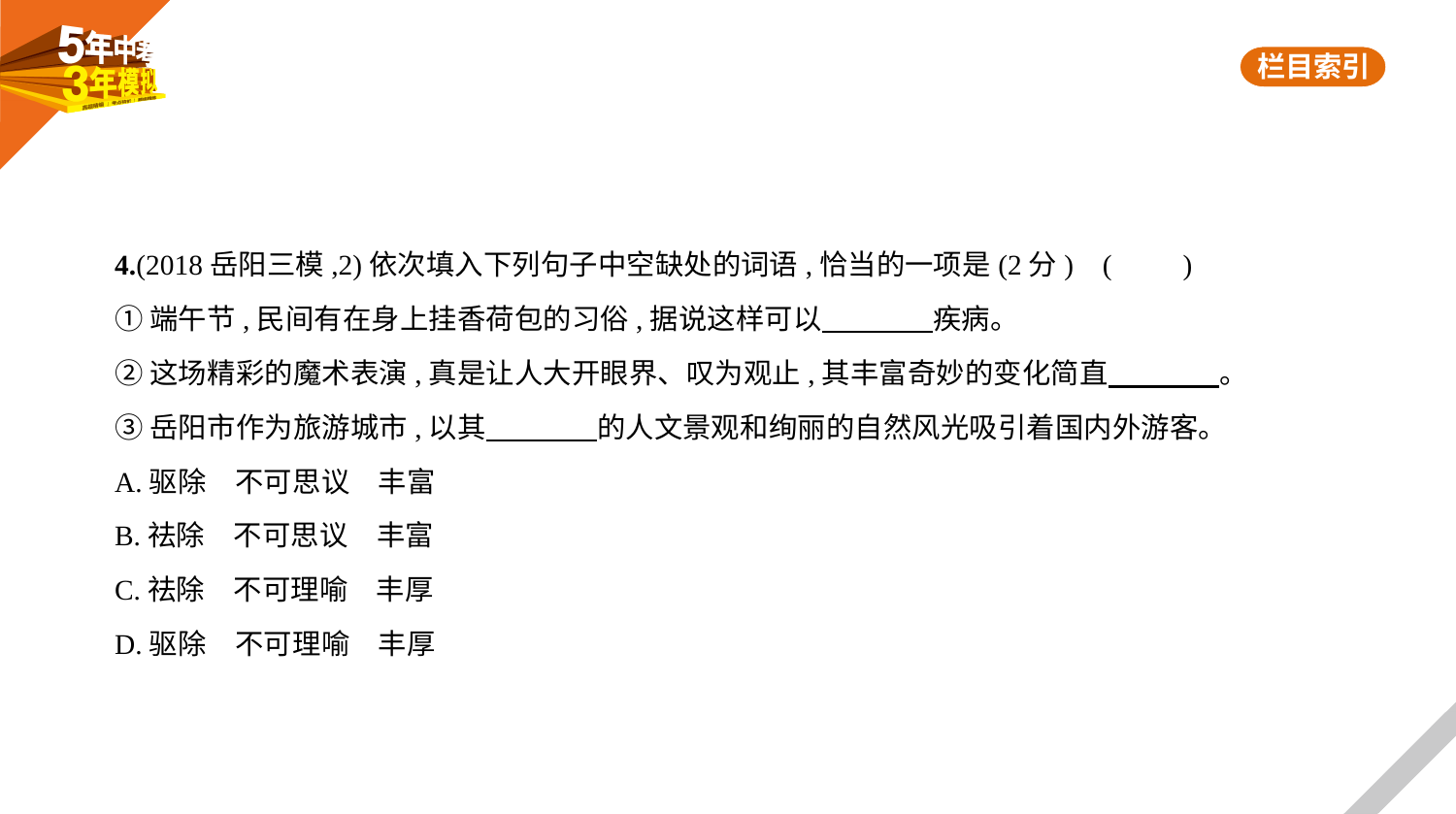

4.(2018岳阳三模,2)依次填入下列句子中空缺处的词语,恰当的一项是(2分) (　　)
①端午节,民间有在身上挂香荷包的习俗,据说这样可以　　　    疾病。
②这场精彩的魔术表演,真是让人大开眼界、叹为观止,其丰富奇妙的变化简直　　　    。
③岳阳市作为旅游城市,以其　　　    的人文景观和绚丽的自然风光吸引着国内外游客。
A.驱除　不可思议　丰富
B.祛除　不可思议　丰富
C.祛除　不可理喻　丰厚
D.驱除　不可理喻　丰厚